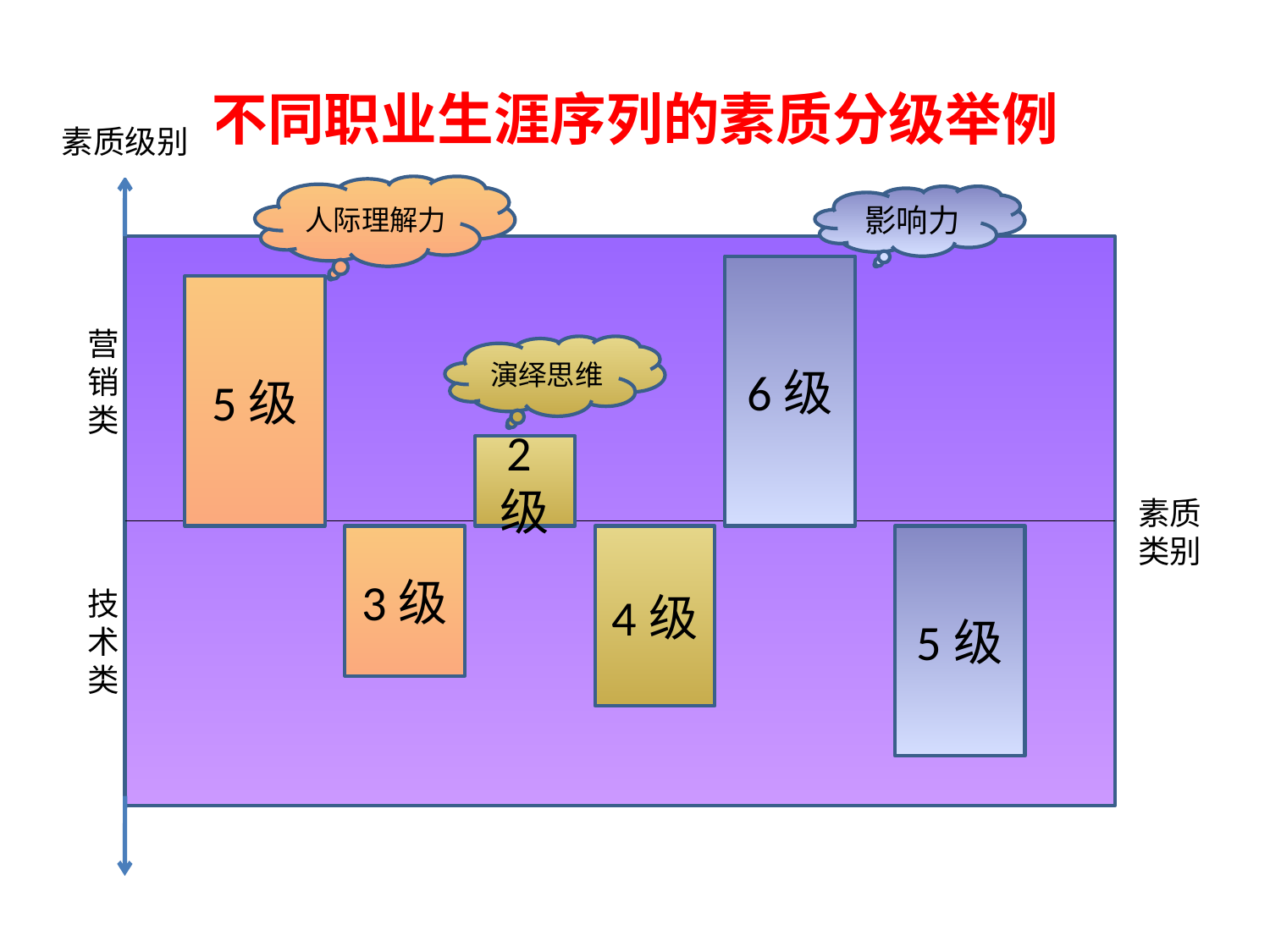

# 不同职业生涯序列的素质分级举例
素质级别
人际理解力
影响力

6级
5级
营销类
演绎思维
2级
素质类别
3级
4级
5级
技术类